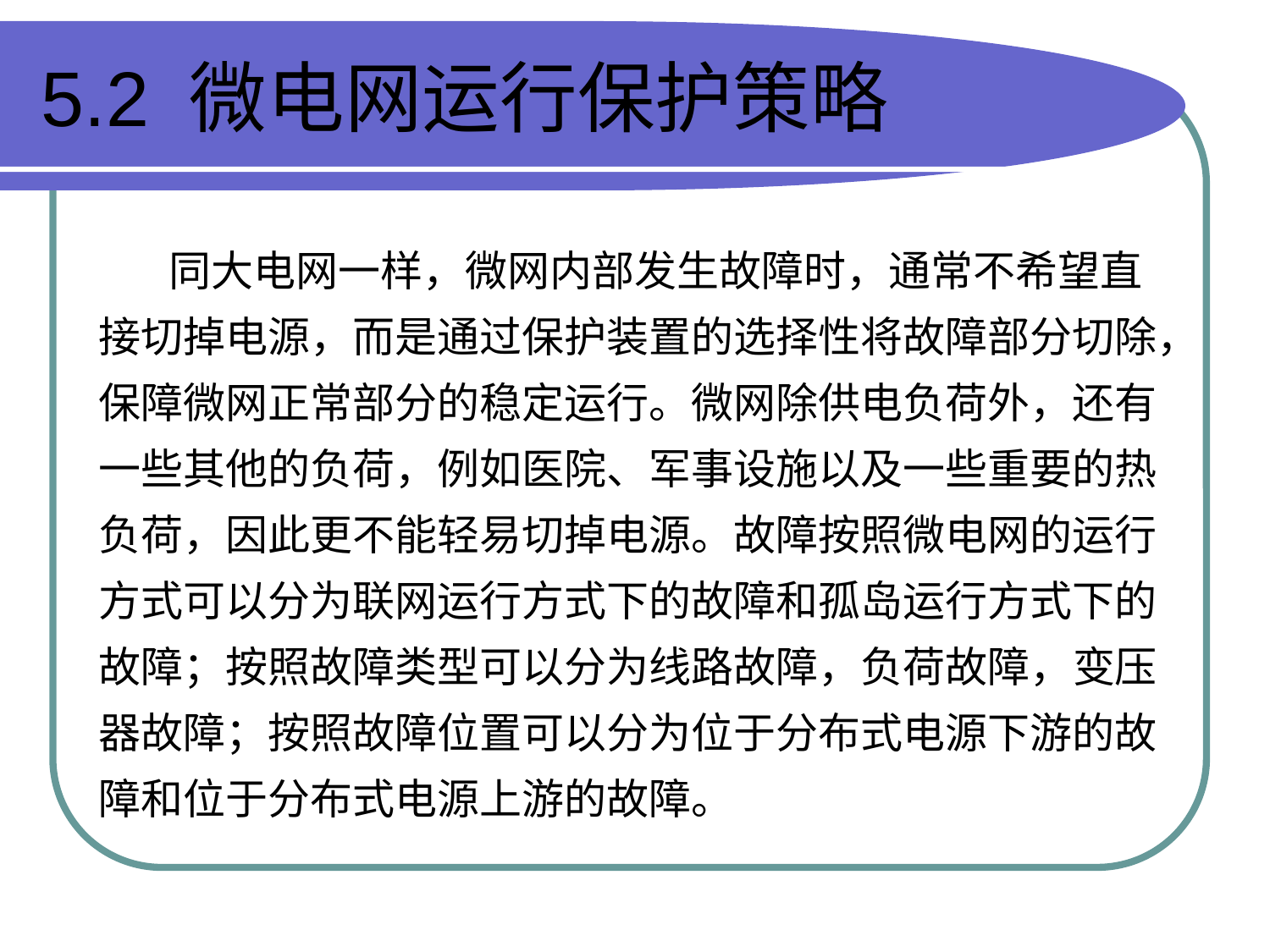

# 5.2 微电网运行保护策略
       同大电网一样，微网内部发生故障时，通常不希望直接切掉电源，而是通过保护装置的选择性将故障部分切除，保障微网正常部分的稳定运行。微网除供电负荷外，还有一些其他的负荷，例如医院、军事设施以及一些重要的热负荷，因此更不能轻易切掉电源。故障按照微电网的运行方式可以分为联网运行方式下的故障和孤岛运行方式下的故障；按照故障类型可以分为线路故障，负荷故障，变压器故障；按照故障位置可以分为位于分布式电源下游的故障和位于分布式电源上游的故障。
75